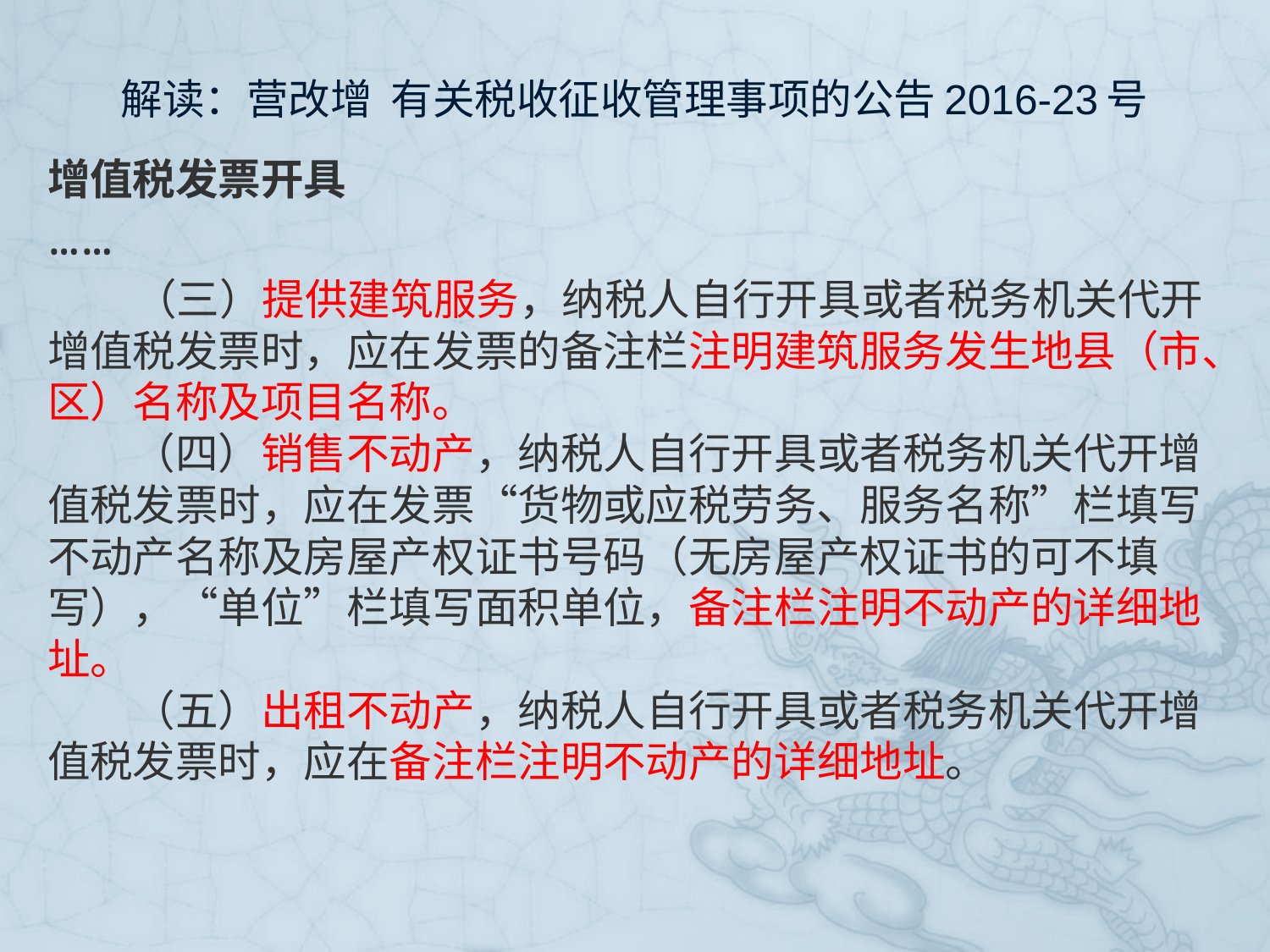

# 解读：营改增  有关税收征收管理事项的公告2016-23号
增值税发票开具
……
        （三）提供建筑服务，纳税人自行开具或者税务机关代开增值税发票时，应在发票的备注栏注明建筑服务发生地县（市、区）名称及项目名称。
　　（四）销售不动产，纳税人自行开具或者税务机关代开增值税发票时，应在发票“货物或应税劳务、服务名称”栏填写不动产名称及房屋产权证书号码（无房屋产权证书的可不填写），“单位”栏填写面积单位，备注栏注明不动产的详细地址。
　　（五）出租不动产，纳税人自行开具或者税务机关代开增值税发票时，应在备注栏注明不动产的详细地址。